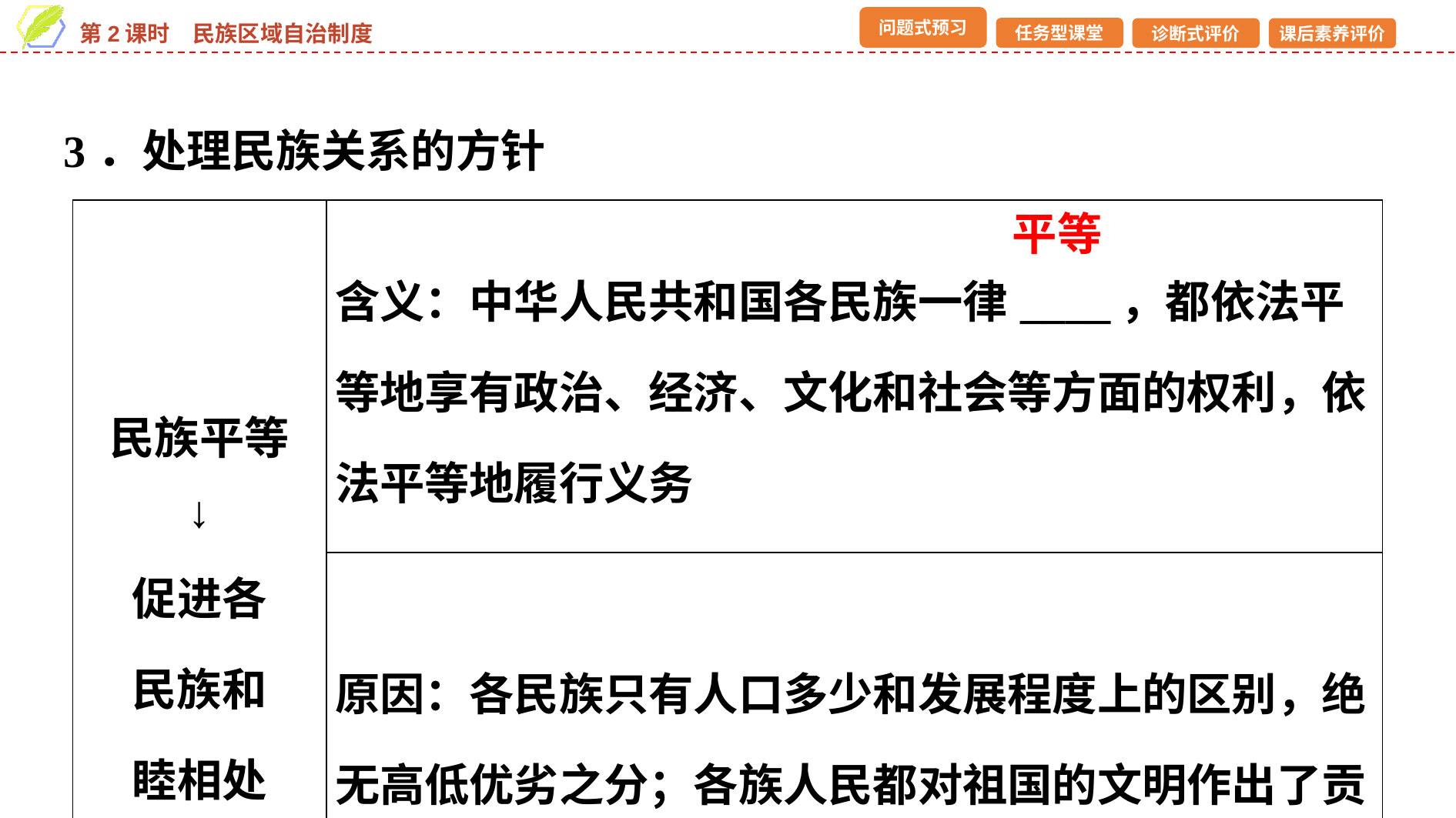

3．处理民族关系的方针
| 民族平等 ↓ 促进各 民族和 睦相处 | 含义：中华人民共和国各民族一律\_\_\_\_，都依法平等地享有政治、经济、文化和社会等方面的权利，依法平等地履行义务 |
| --- | --- |
|  | 原因：各民族只有人口多少和发展程度上的区别，绝无高低优劣之分；各族人民都对祖国的文明作出了贡献，都是国家的主人 |
平等